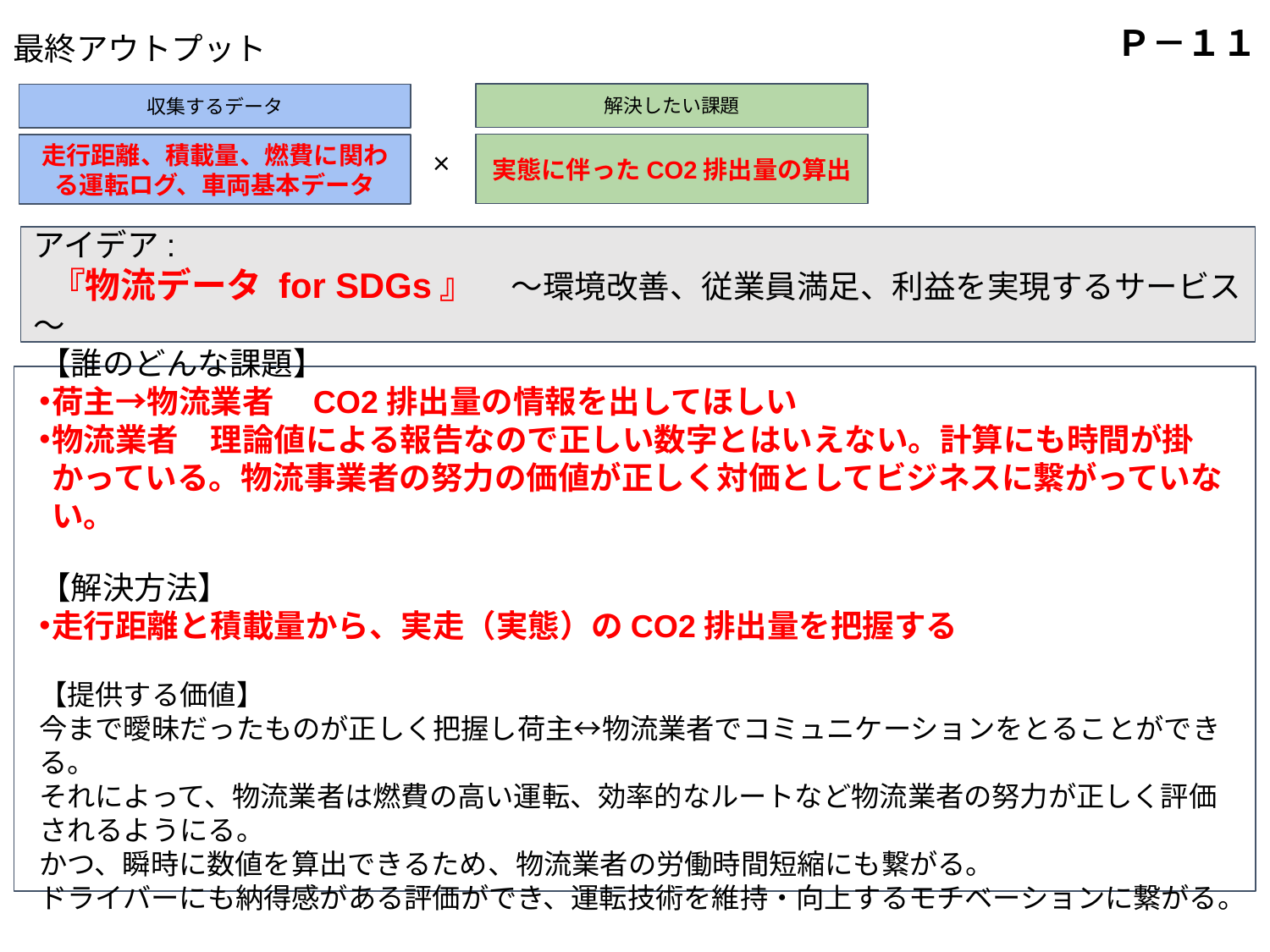

Ｐ－１１
最終アウトプット
解決したい課題
収集するデータ
実態に伴ったCO2排出量の算出
走行距離、積載量、燃費に関わる運転ログ、車両基本データ
貼り付け
×
アイデア:
 『物流データ for SDGs』　～環境改善、従業員満足、利益を実現するサービス～
【誰のどんな課題】
荷主→物流業者　CO2排出量の情報を出してほしい
物流業者　理論値による報告なので正しい数字とはいえない。計算にも時間が掛かっている。物流事業者の努力の価値が正しく対価としてビジネスに繋がっていない。

【解決方法】
走行距離と積載量から、実走（実態）のCO2排出量を把握する

【提供する価値】
今まで曖昧だったものが正しく把握し荷主↔物流業者でコミュニケーションをとることができる。
それによって、物流業者は燃費の高い運転、効率的なルートなど物流業者の努力が正しく評価されるようにる。
かつ、瞬時に数値を算出できるため、物流業者の労働時間短縮にも繋がる。
ドライバーにも納得感がある評価ができ、運転技術を維持・向上するモチベーションに繋がる。